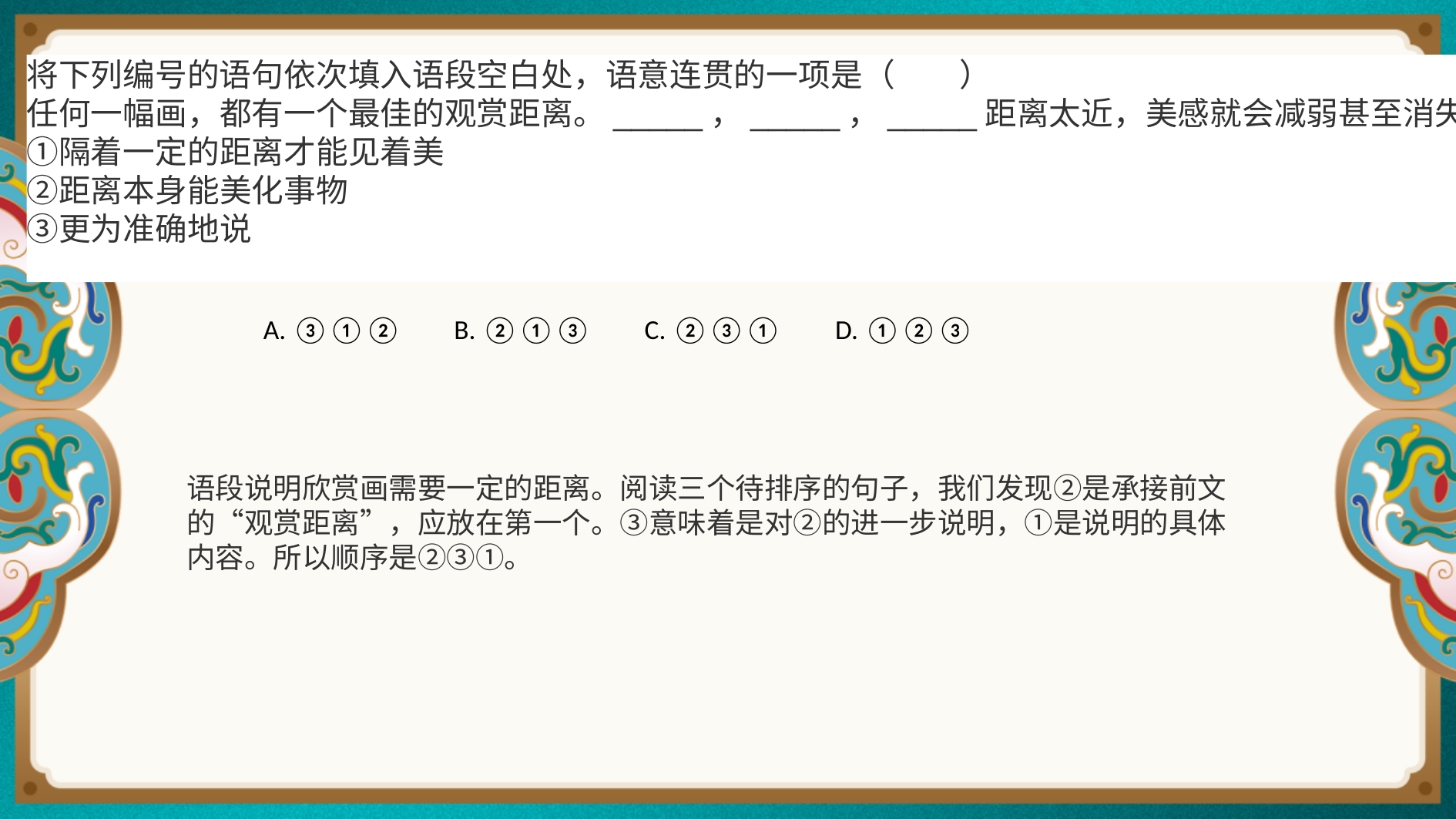

将下列编号的语句依次填入语段空白处，语意连贯的一项是（　　）
任何一幅画，都有一个最佳的观赏距离。_____，_____，_____距离太近，美感就会减弱甚至消失。
①隔着一定的距离才能见着美
②距离本身能美化事物
③更为准确地说

| A. ③①② | B. ②①③ | C. ②③① | D. ①②③ |
| --- | --- | --- | --- |
语段说明欣赏画需要一定的距离。阅读三个待排序的句子，我们发现②是承接前文的“观赏距离”，应放在第一个。③意味着是对②的进一步说明，①是说明的具体内容。所以顺序是②③①。